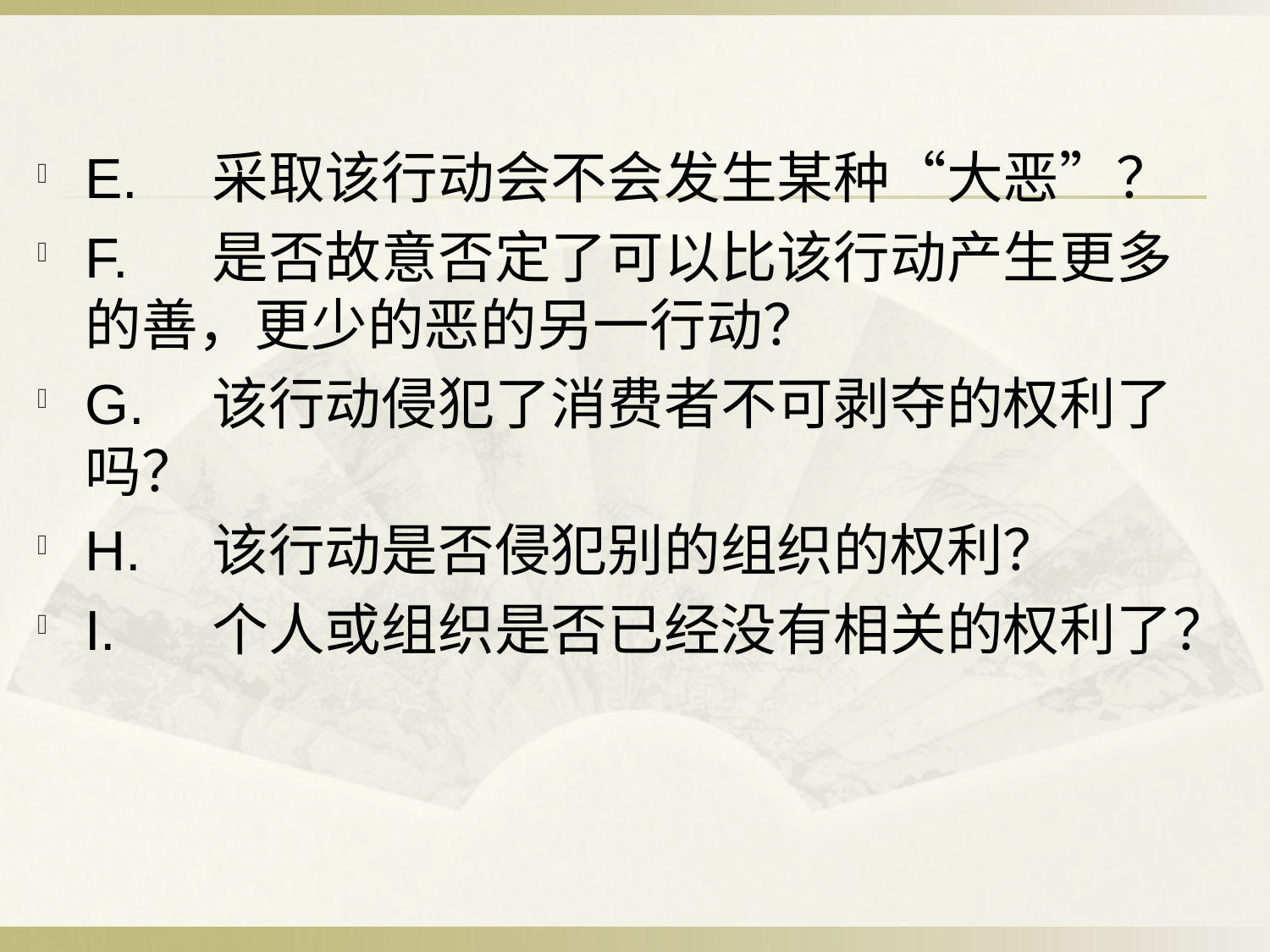

#
E.	采取该行动会不会发生某种“大恶”？
F.	是否故意否定了可以比该行动产生更多的善，更少的恶的另一行动？
G.	该行动侵犯了消费者不可剥夺的权利了吗？
H.	该行动是否侵犯别的组织的权利？
I.	个人或组织是否已经没有相关的权利了？